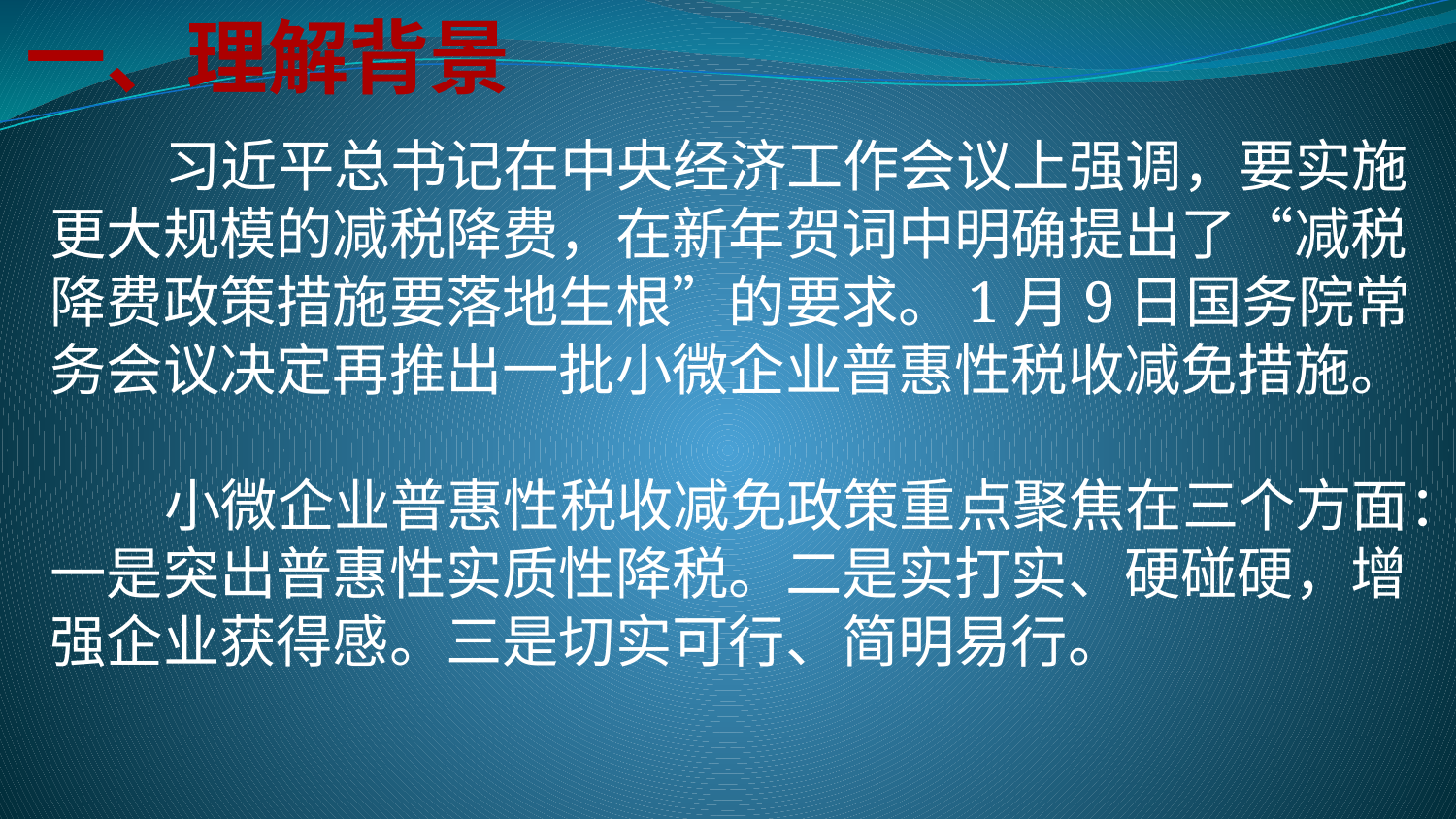

一、理解背景
        习近平总书记在中央经济工作会议上强调，要实施更大规模的减税降费，在新年贺词中明确提出了“减税降费政策措施要落地生根”的要求。1月9日国务院常务会议决定再推出一批小微企业普惠性税收减免措施。

        小微企业普惠性税收减免政策重点聚焦在三个方面：一是突出普惠性实质性降税。二是实打实、硬碰硬，增强企业获得感。三是切实可行、简明易行。